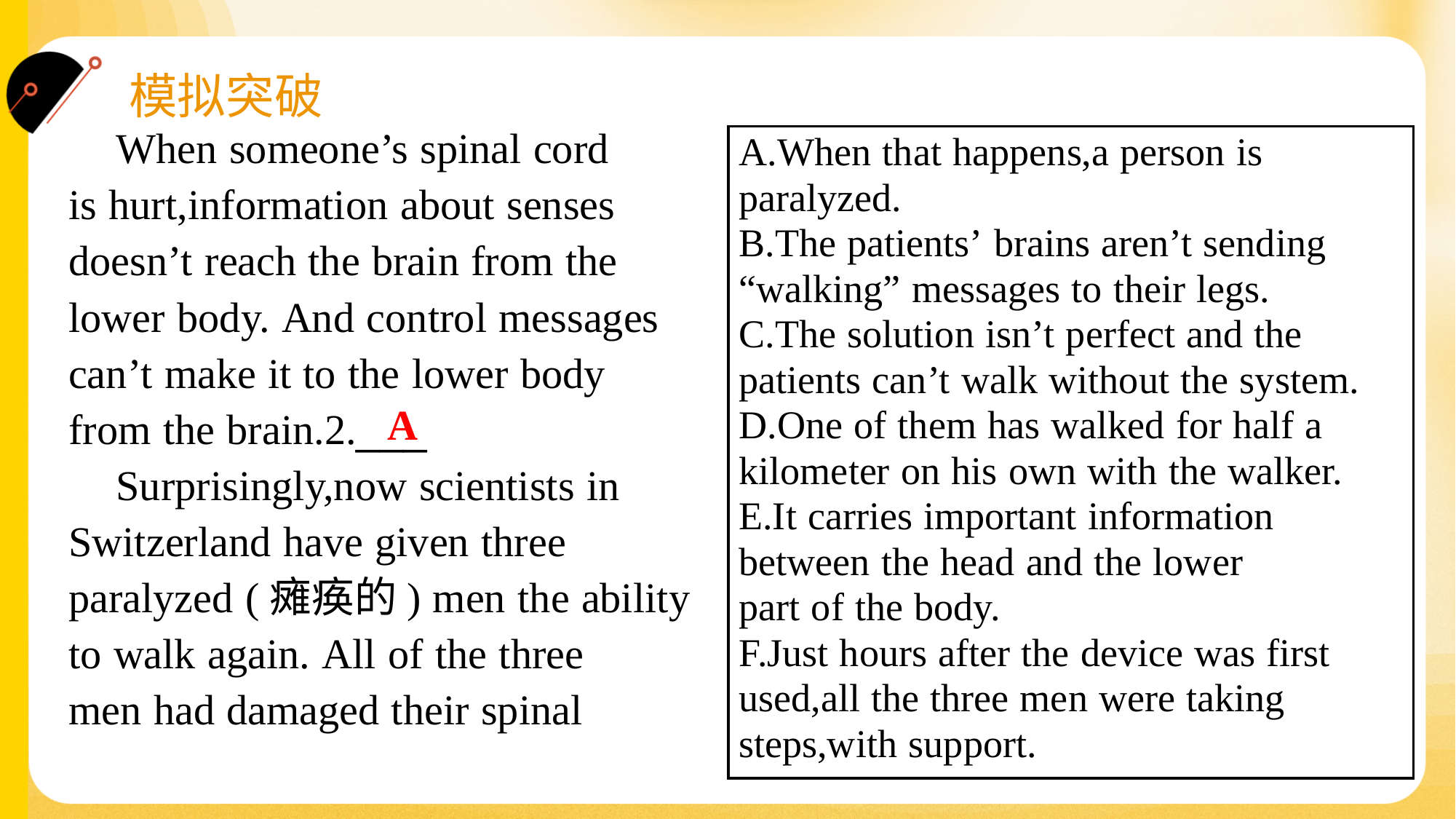

When someone’s spinal cord
is hurt,information about senses
doesn’t reach the brain from the
lower body. And control messages
can’t make it to the lower body
from the brain.2.___
    Surprisingly,now scientists in
Switzerland have given three
paralyzed (瘫痪的) men the ability
to walk again. All of the three
men had damaged their spinal

A.When that happens,a person is
paralyzed.
B.The patients’ brains aren’t sending
“walking” messages to their legs.
C.The solution isn’t perfect and the
patients can’t walk without the system.
D.One of them has walked for half a
kilometer on his own with the walker.
E.It carries important information
between the head and the lower
part of the body.
F.Just hours after the device was first
used,all the three men were taking
steps,with support.
A